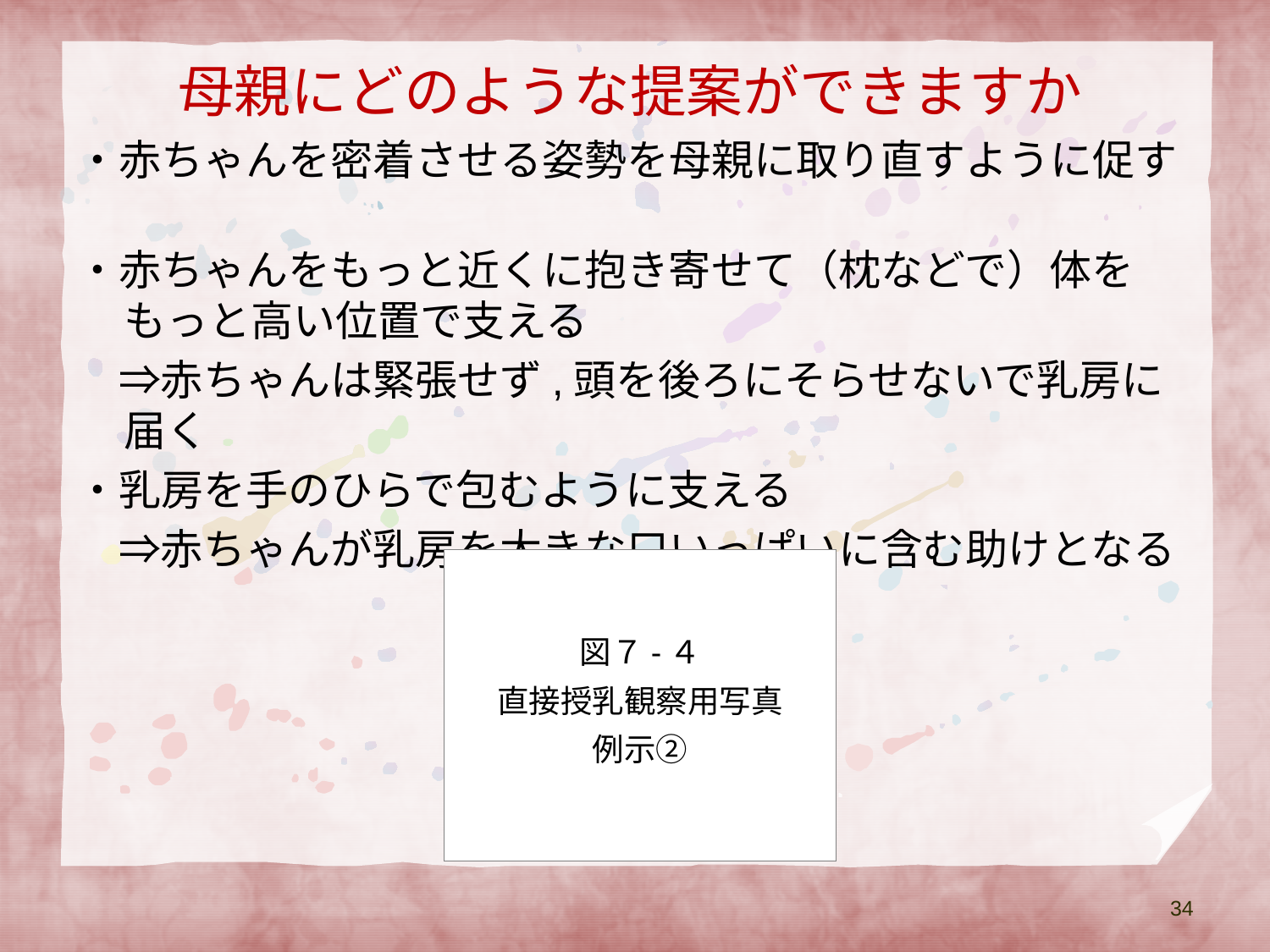

# 母親にどのような提案ができますか
・赤ちゃんを密着させる姿勢を母親に取り直すように促す
・赤ちゃんをもっと近くに抱き寄せて（枕などで）体をもっと高い位置で支える
　⇒赤ちゃんは緊張せず,頭を後ろにそらせないで乳房に届く
・乳房を手のひらで包むように支える
　⇒赤ちゃんが乳房を大きな口いっぱいに含む助けとなる

図７-４
直接授乳観察用写真
例示②

34